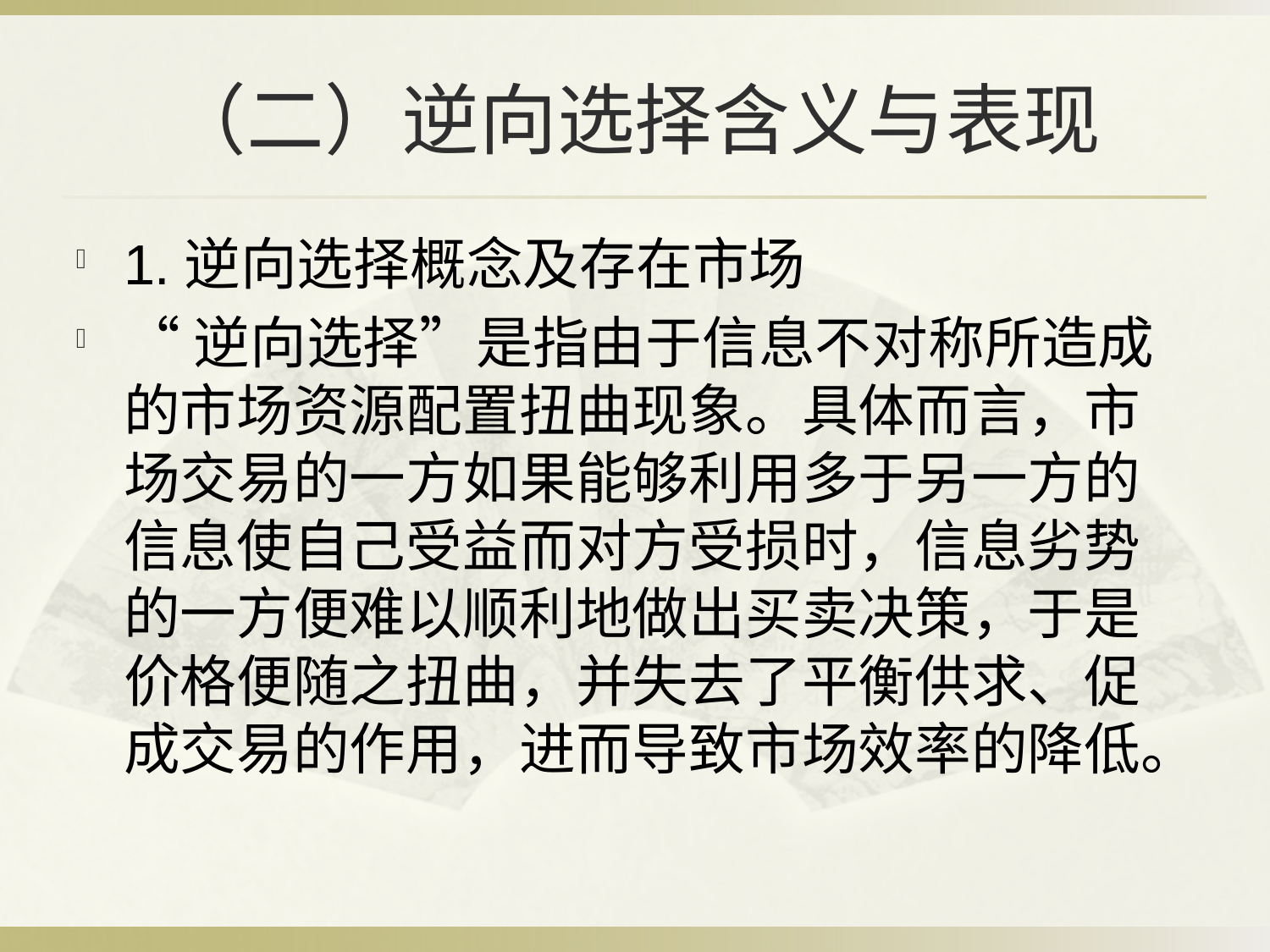

# （二）逆向选择含义与表现
1.逆向选择概念及存在市场
“逆向选择”是指由于信息不对称所造成的市场资源配置扭曲现象。具体而言，市场交易的一方如果能够利用多于另一方的信息使自己受益而对方受损时，信息劣势的一方便难以顺利地做出买卖决策，于是价格便随之扭曲，并失去了平衡供求、促成交易的作用，进而导致市场效率的降低。